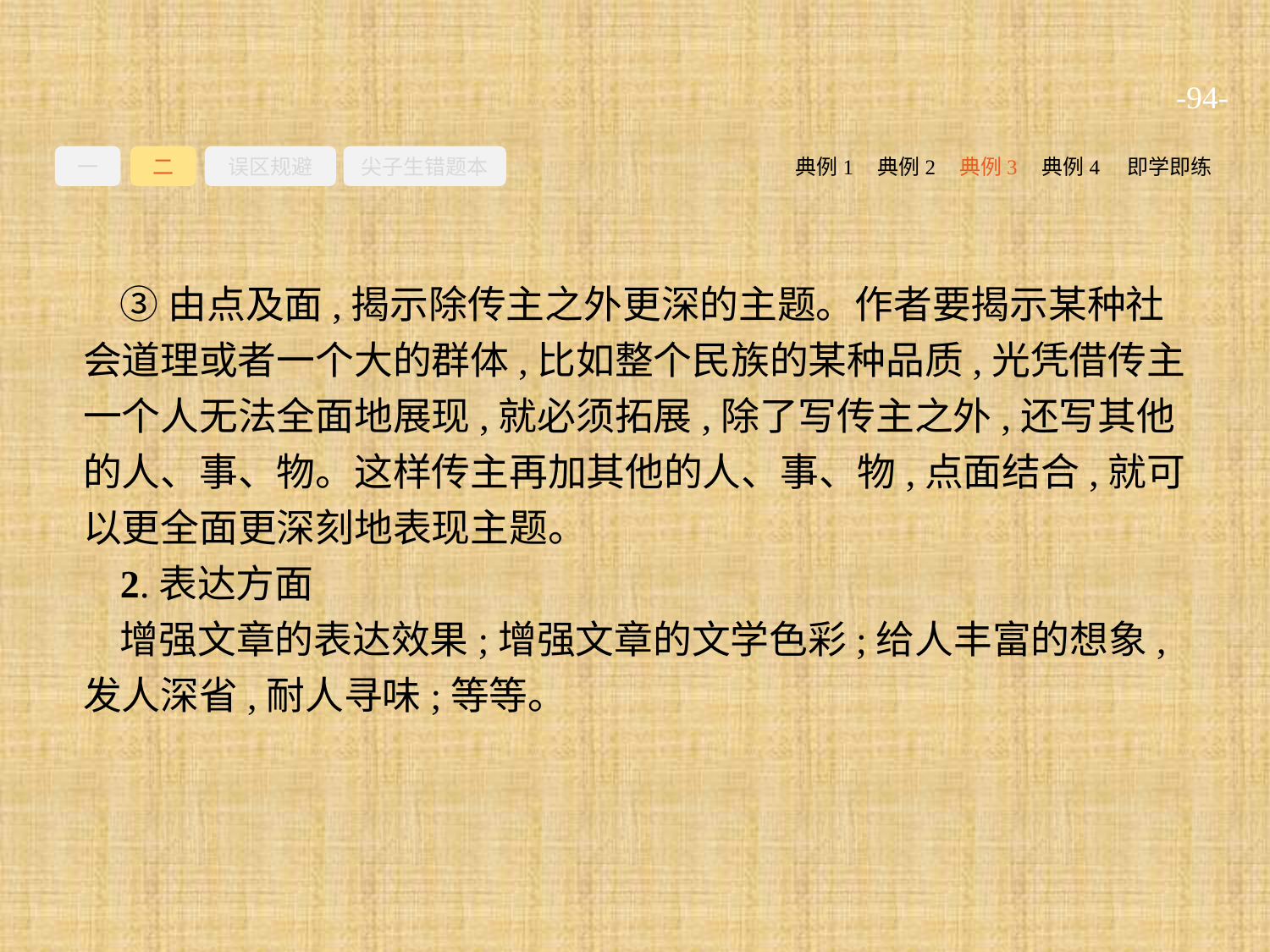

-94-
一
二
误区规避
尖子生错题本
典例2
典例3
典例4
即学即练
典例1
③由点及面,揭示除传主之外更深的主题。作者要揭示某种社会道理或者一个大的群体,比如整个民族的某种品质,光凭借传主一个人无法全面地展现,就必须拓展,除了写传主之外,还写其他的人、事、物。这样传主再加其他的人、事、物,点面结合,就可以更全面更深刻地表现主题。
2.表达方面
增强文章的表达效果;增强文章的文学色彩;给人丰富的想象,发人深省,耐人寻味;等等。